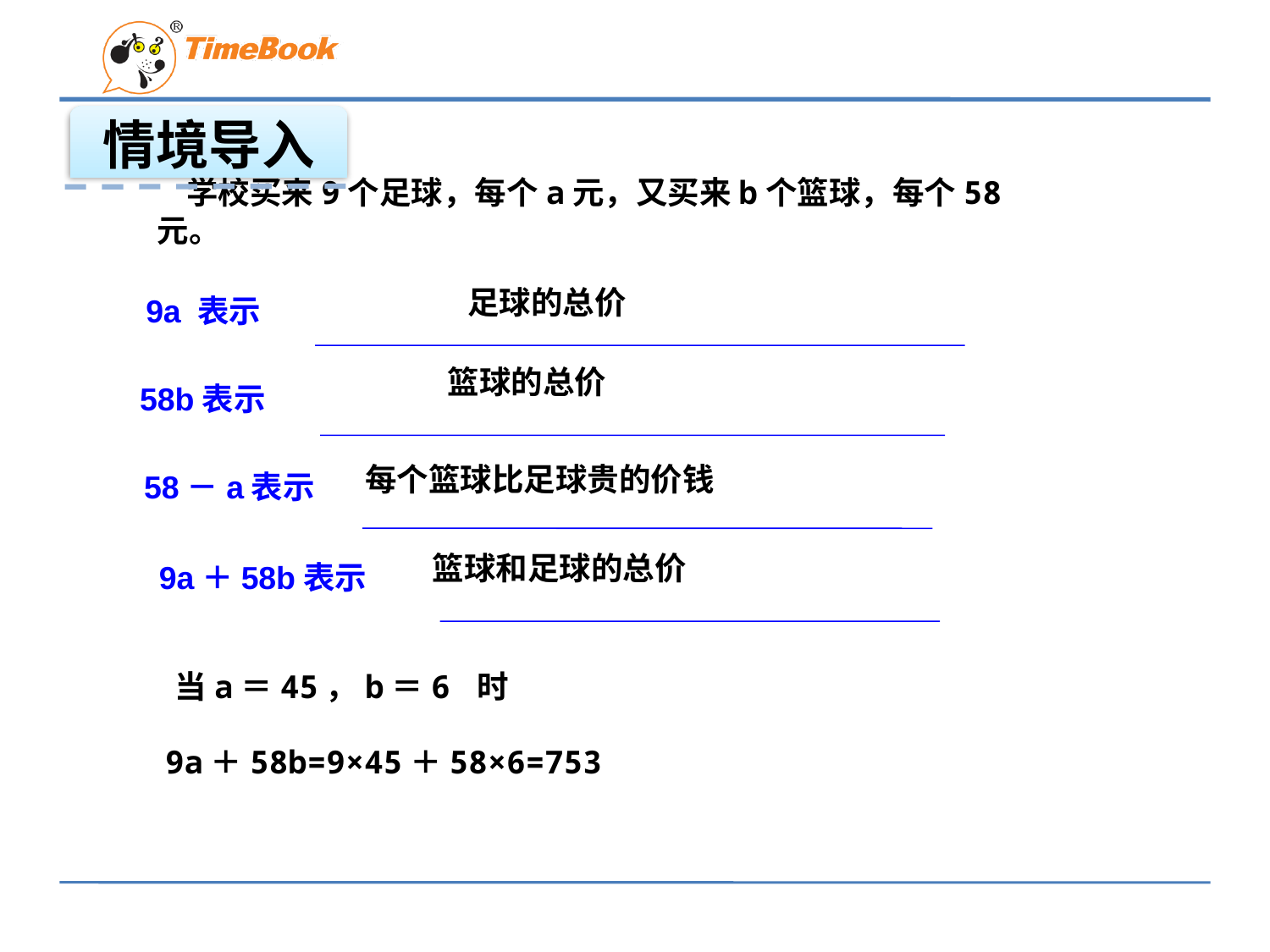

情境导入
   学校买来9个足球，每个a元，又买来b个篮球，每个58元。
足球的总价
9a 表示

篮球的总价
58b表示

每个篮球比足球贵的价钱
58－a表示

篮球和足球的总价
9a＋58b表示

当a＝45，b＝6 时
9a＋58b=9×45＋58×6=753